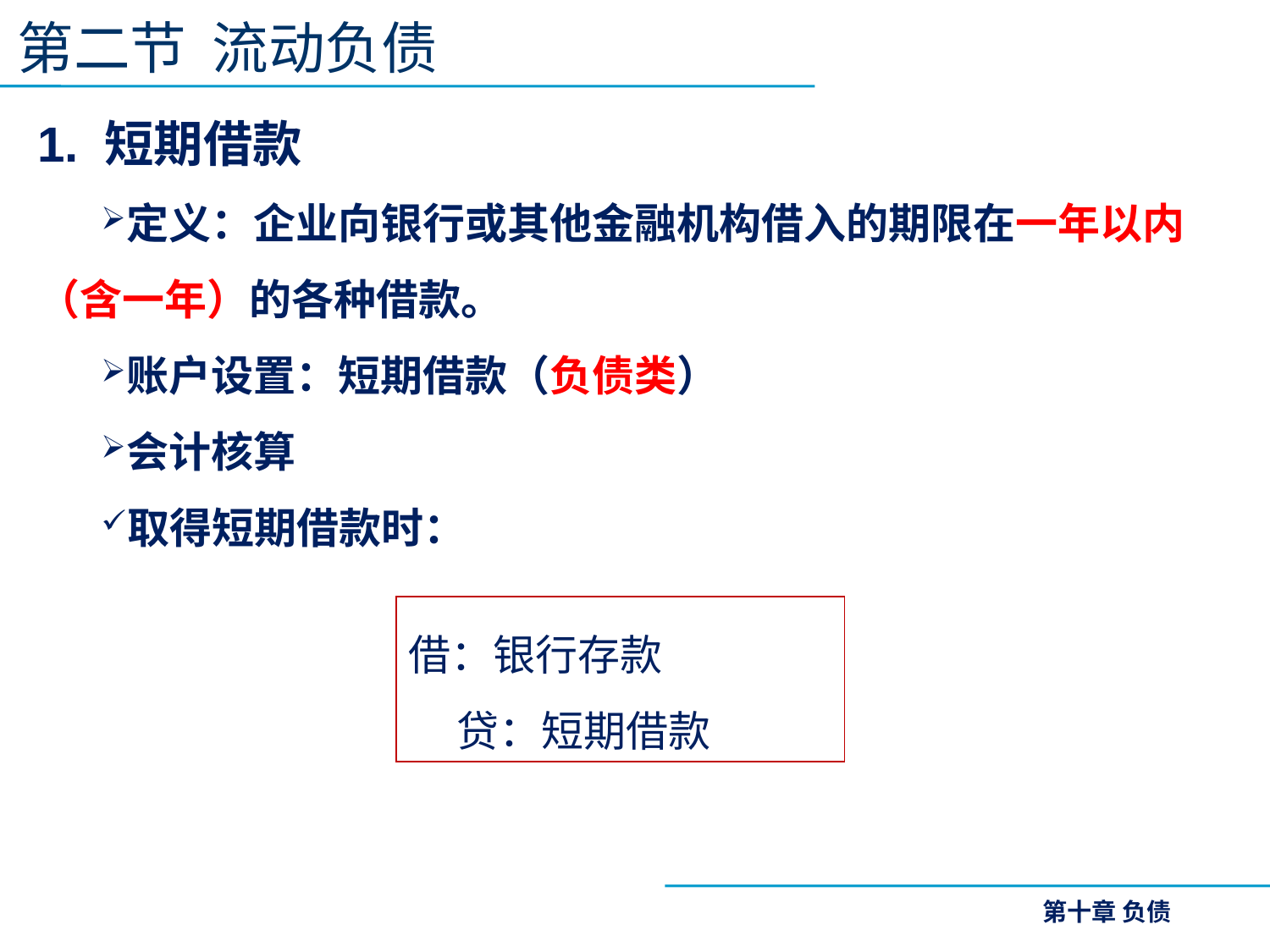

第二节  流动负债
1. 短期借款
定义：企业向银行或其他金融机构借入的期限在一年以内（含一年）的各种借款。
账户设置：短期借款（负债类）
会计核算
取得短期借款时：

借：银行存款
    贷：短期借款